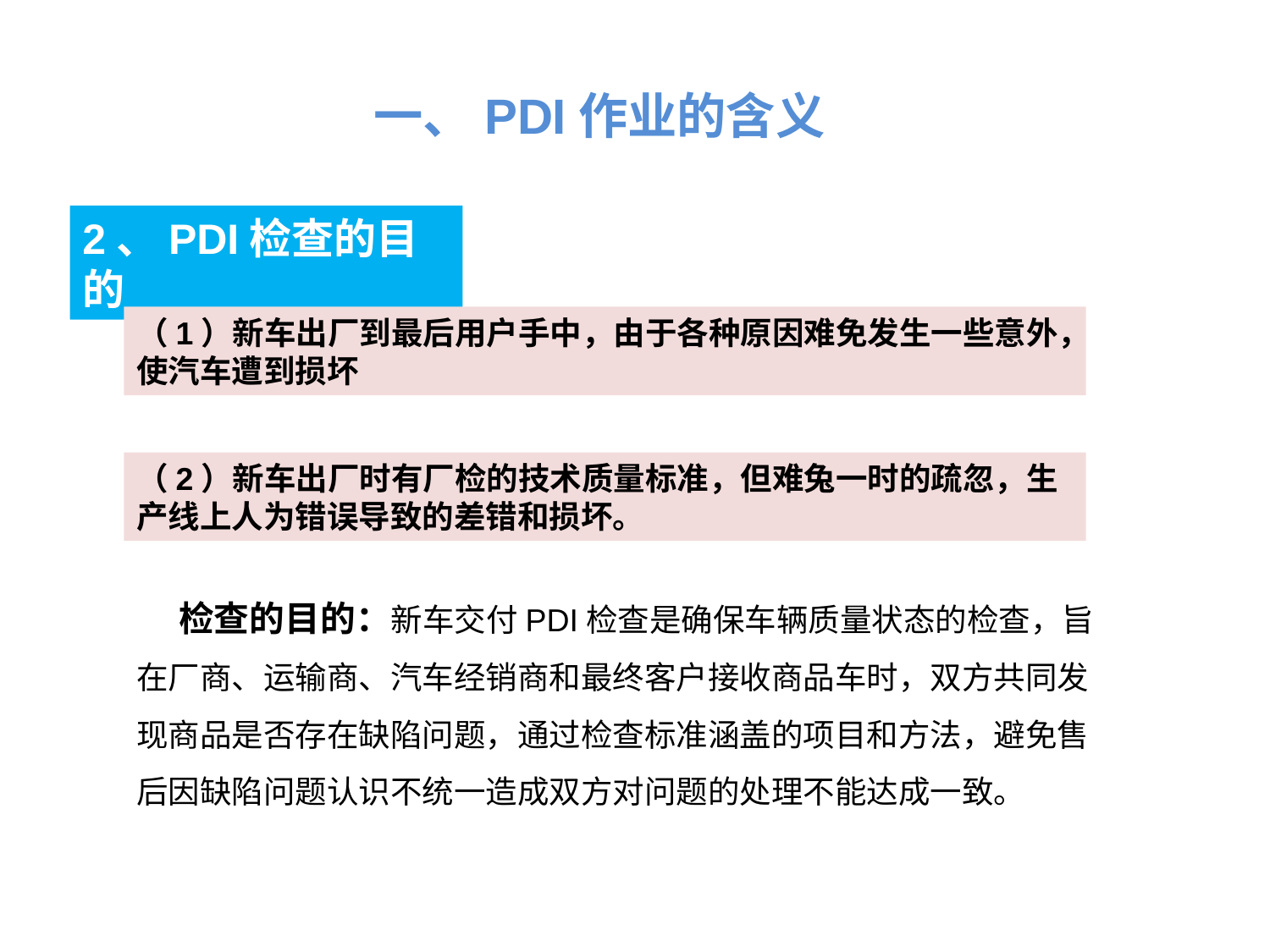

一、PDI作业的含义
2、PDI检查的目的
（1）新车出厂到最后用户手中，由于各种原因难免发生一些意外，使汽车遭到损坏
（2）新车出厂时有厂检的技术质量标准，但难兔一时的疏忽，生产线上人为错误导致的差错和损坏。
检查的目的：新车交付PDI检查是确保车辆质量状态的检查，旨在厂商、运输商、汽车经销商和最终客户接收商品车时，双方共同发现商品是否存在缺陷问题，通过检查标准涵盖的项目和方法，避免售后因缺陷问题认识不统一造成双方对问题的处理不能达成一致。